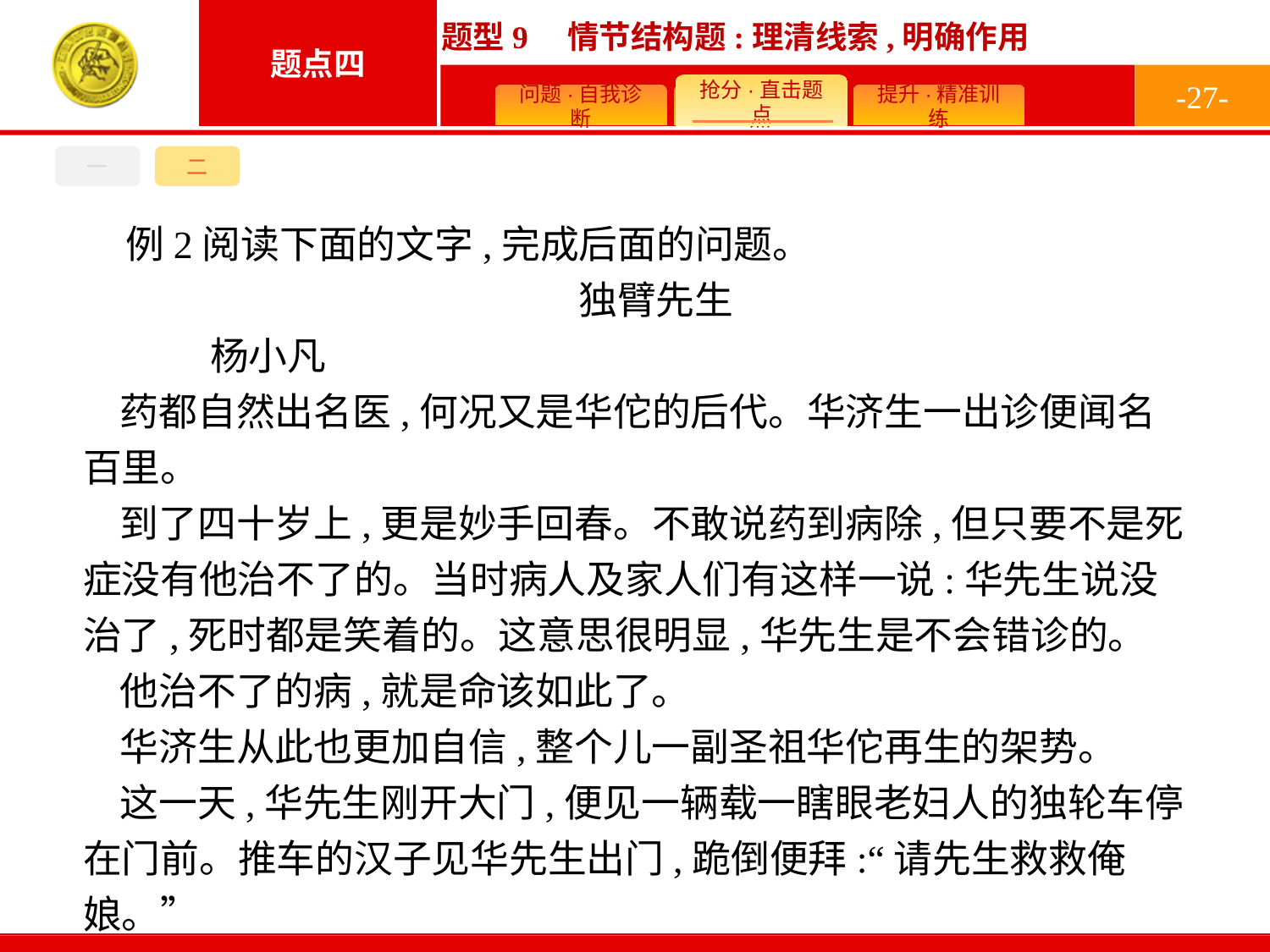

-27-
一
二
例2阅读下面的文字,完成后面的问题。
独臂先生
	杨小凡
药都自然出名医,何况又是华佗的后代。华济生一出诊便闻名百里。
到了四十岁上,更是妙手回春。不敢说药到病除,但只要不是死症没有他治不了的。当时病人及家人们有这样一说:华先生说没治了,死时都是笑着的。这意思很明显,华先生是不会错诊的。
他治不了的病,就是命该如此了。
华济生从此也更加自信,整个儿一副圣祖华佗再生的架势。
这一天,华先生刚开大门,便见一辆载一瞎眼老妇人的独轮车停在门前。推车的汉子见华先生出门,跪倒便拜:“请先生救救俺娘。”